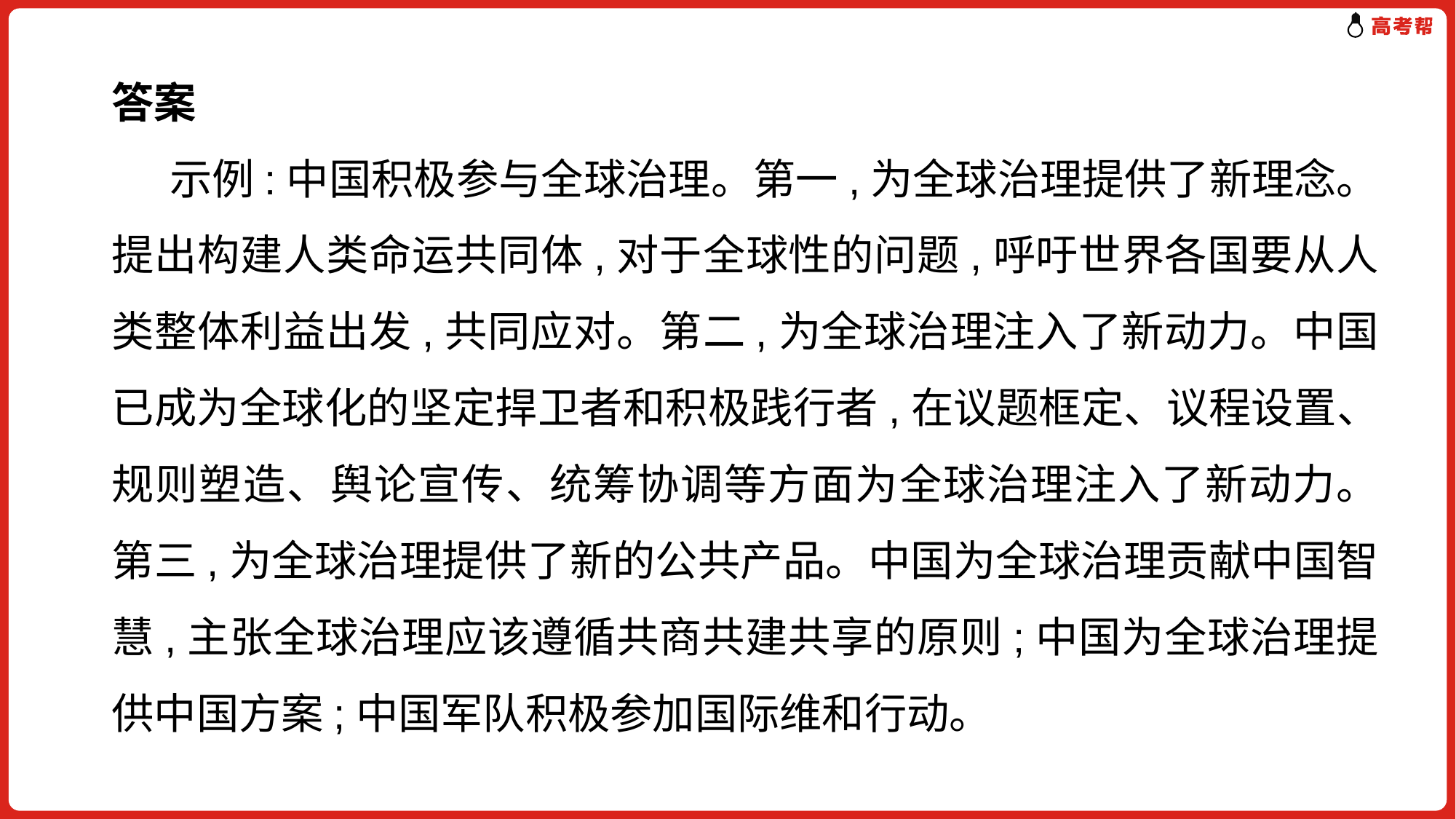

答案
     示例:中国积极参与全球治理。第一,为全球治理提供了新理念。提出构建人类命运共同体,对于全球性的问题,呼吁世界各国要从人类整体利益出发,共同应对。第二,为全球治理注入了新动力。中国已成为全球化的坚定捍卫者和积极践行者,在议题框定、议程设置、规则塑造、舆论宣传、统筹协调等方面为全球治理注入了新动力。第三,为全球治理提供了新的公共产品。中国为全球治理贡献中国智慧,主张全球治理应该遵循共商共建共享的原则;中国为全球治理提供中国方案;中国军队积极参加国际维和行动。